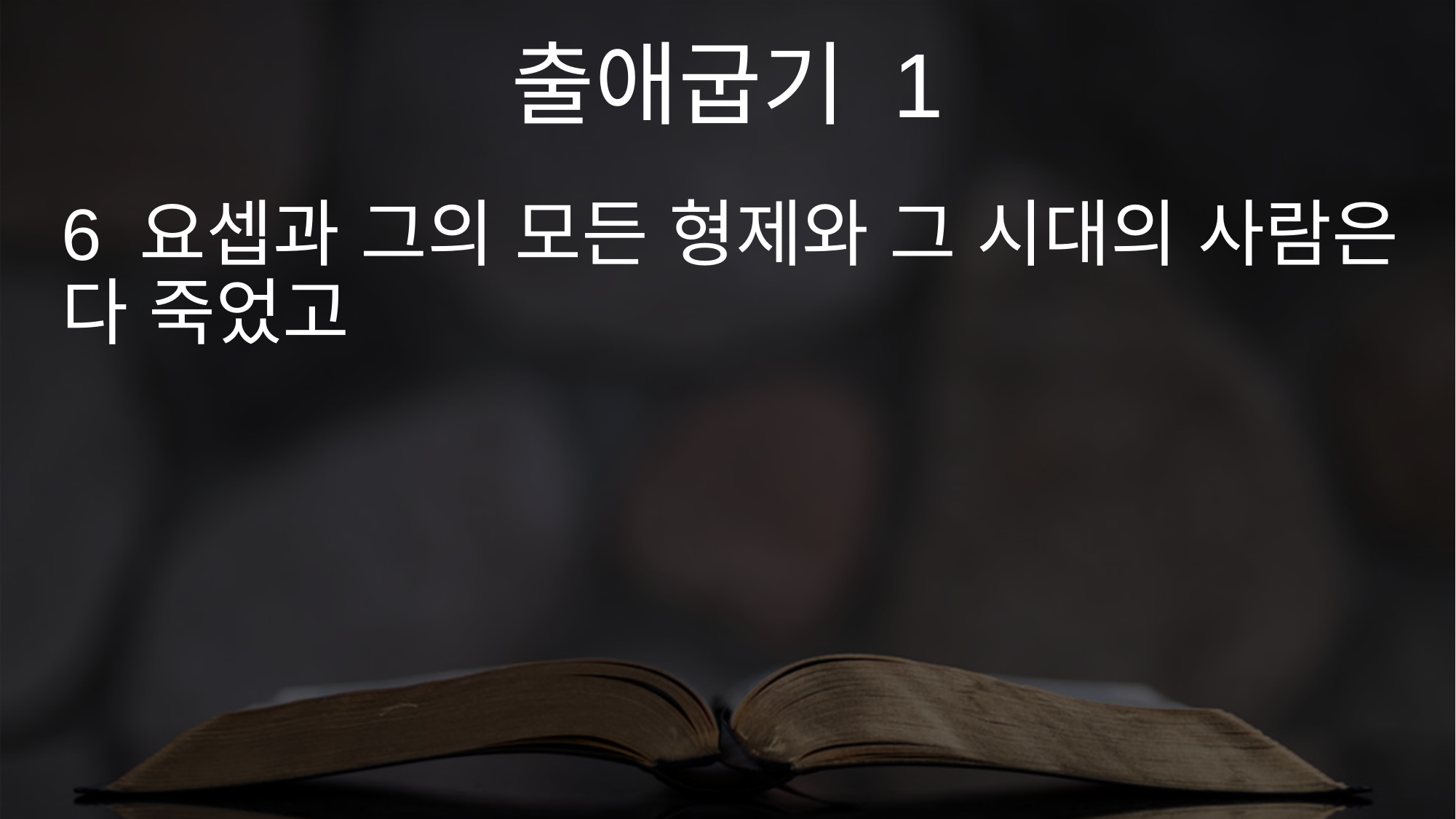

출애굽기 1
6 요셉과 그의 모든 형제와 그 시대의 사람은 다 죽었고